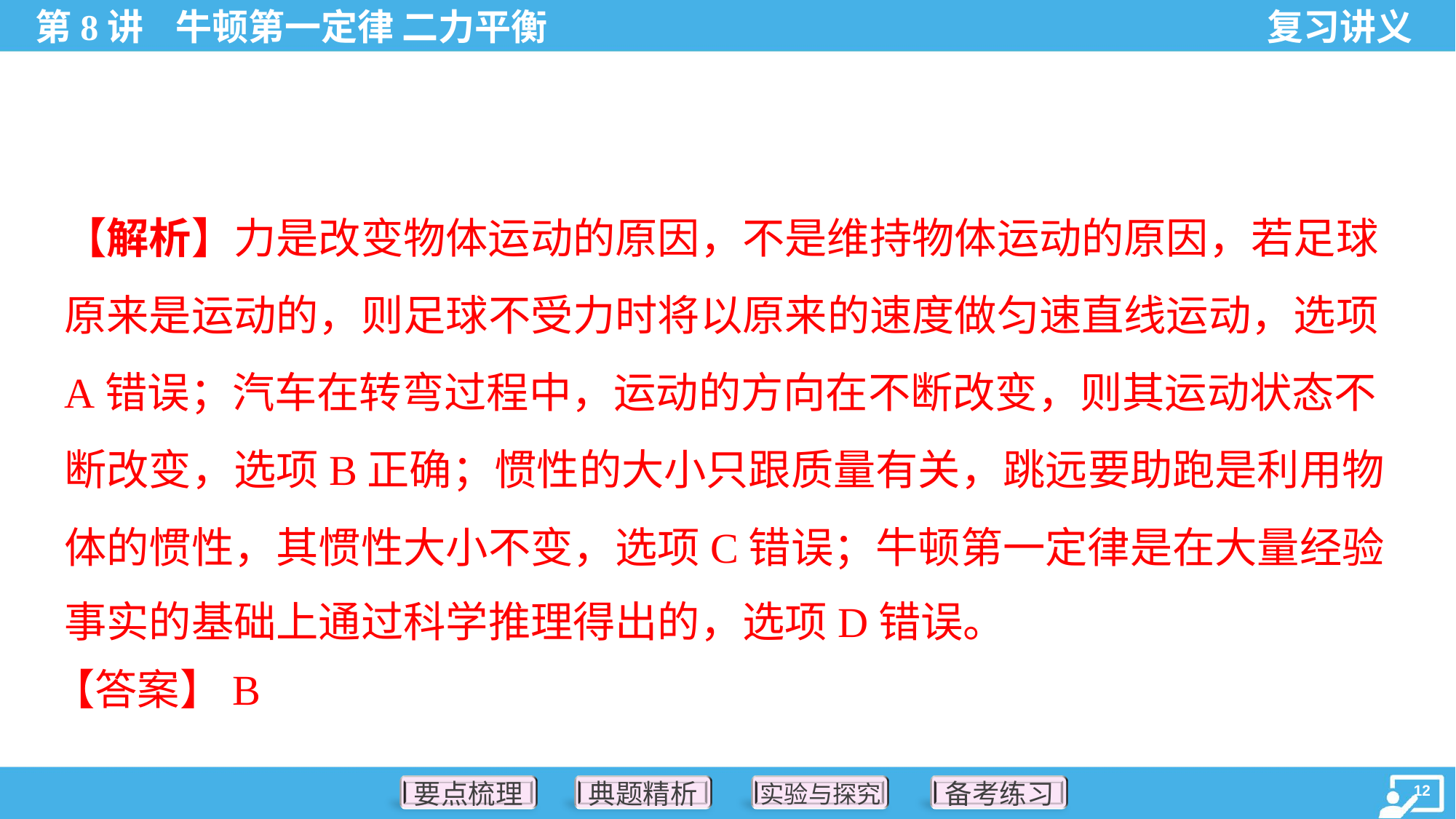

【解析】力是改变物体运动的原因，不是维持物体运动的原因，若足球
原来是运动的，则足球不受力时将以原来的速度做匀速直线运动，选项
A错误；汽车在转弯过程中，运动的方向在不断改变，则其运动状态不
断改变，选项B正确；惯性的大小只跟质量有关，跳远要助跑是利用物
体的惯性，其惯性大小不变，选项C错误；牛顿第一定律是在大量经验
事实的基础上通过科学推理得出的，选项D错误。
【答案】B